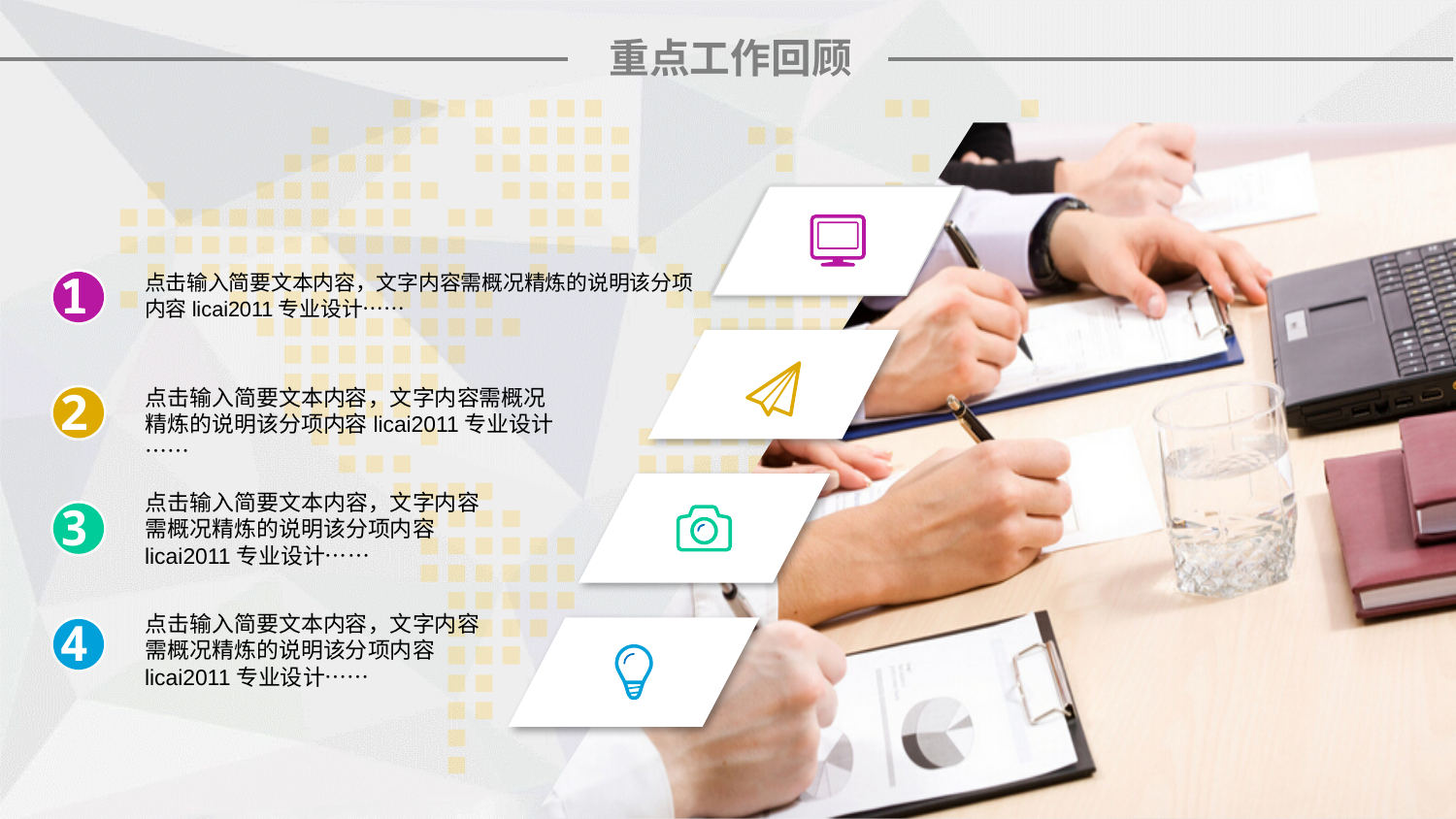

重点工作回顾

1

点击输入简要文本内容，文字内容需概况精炼的说明该分项内容licai2011专业设计……

2

点击输入简要文本内容，文字内容需概况精炼的说明该分项内容licai2011专业设计……

点击输入简要文本内容，文字内容需概况精炼的说明该分项内容licai2011专业设计……
3

点击输入简要文本内容，文字内容需概况精炼的说明该分项内容licai2011专业设计……
4